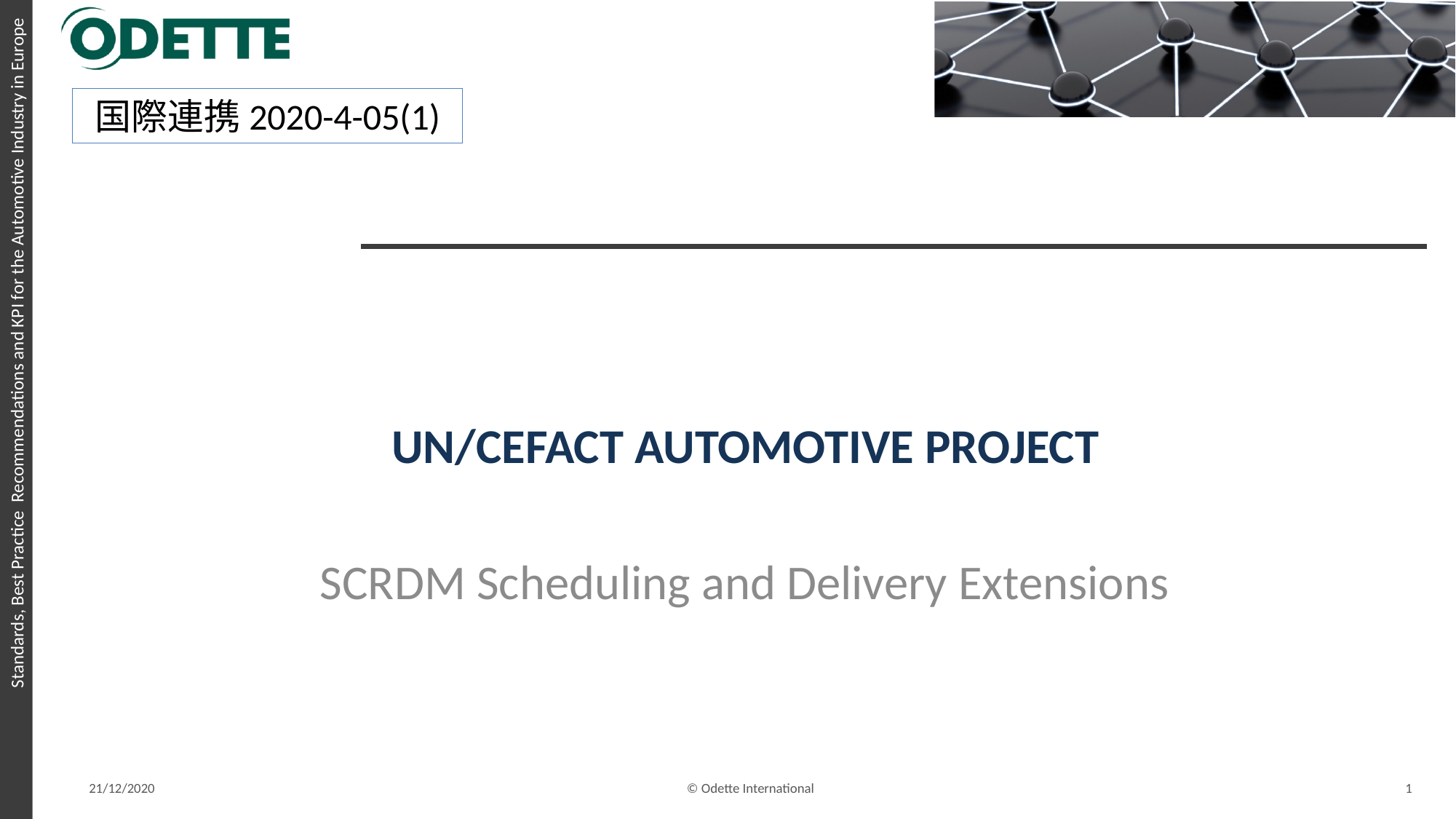

国際連携2020-4-05(1)
UN/CEFACT AUTOMOTIVE PROJECT

 SCRDM Scheduling and Delivery Extensions